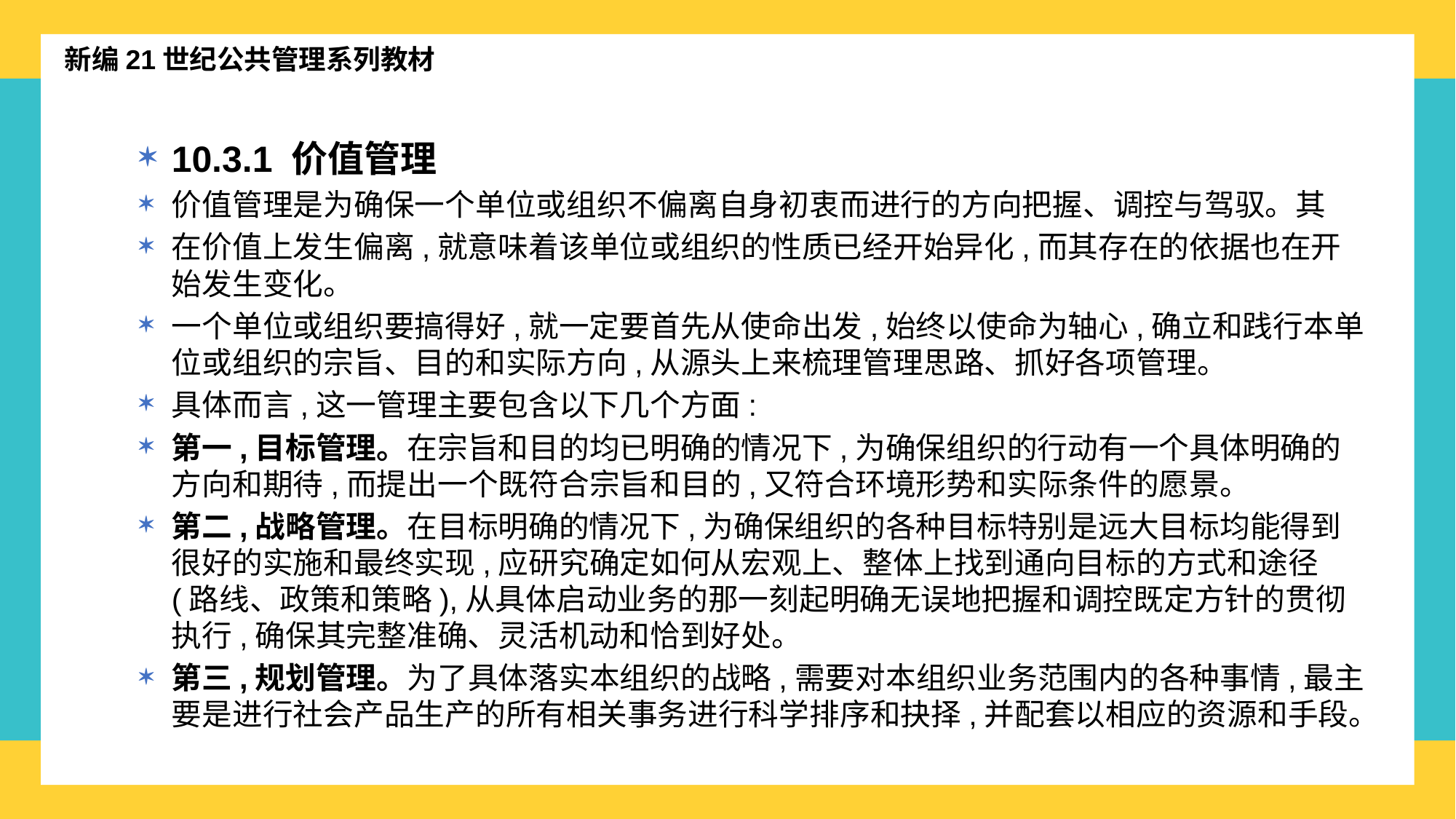

新编21世纪公共管理系列教材
10.3.1 价值管理
价值管理是为确保一个单位或组织不偏离自身初衷而进行的方向把握、调控与驾驭。其
在价值上发生偏离,就意味着该单位或组织的性质已经开始异化,而其存在的依据也在开始发生变化。
一个单位或组织要搞得好,就一定要首先从使命出发,始终以使命为轴心,确立和践行本单位或组织的宗旨、目的和实际方向,从源头上来梳理管理思路、抓好各项管理。
具体而言,这一管理主要包含以下几个方面:
第一,目标管理。在宗旨和目的均已明确的情况下,为确保组织的行动有一个具体明确的方向和期待,而提出一个既符合宗旨和目的,又符合环境形势和实际条件的愿景。
第二,战略管理。在目标明确的情况下,为确保组织的各种目标特别是远大目标均能得到很好的实施和最终实现,应研究确定如何从宏观上、整体上找到通向目标的方式和途径(路线、政策和策略),从具体启动业务的那一刻起明确无误地把握和调控既定方针的贯彻执行,确保其完整准确、灵活机动和恰到好处。
第三,规划管理。为了具体落实本组织的战略,需要对本组织业务范围内的各种事情,最主要是进行社会产品生产的所有相关事务进行科学排序和抉择,并配套以相应的资源和手段。